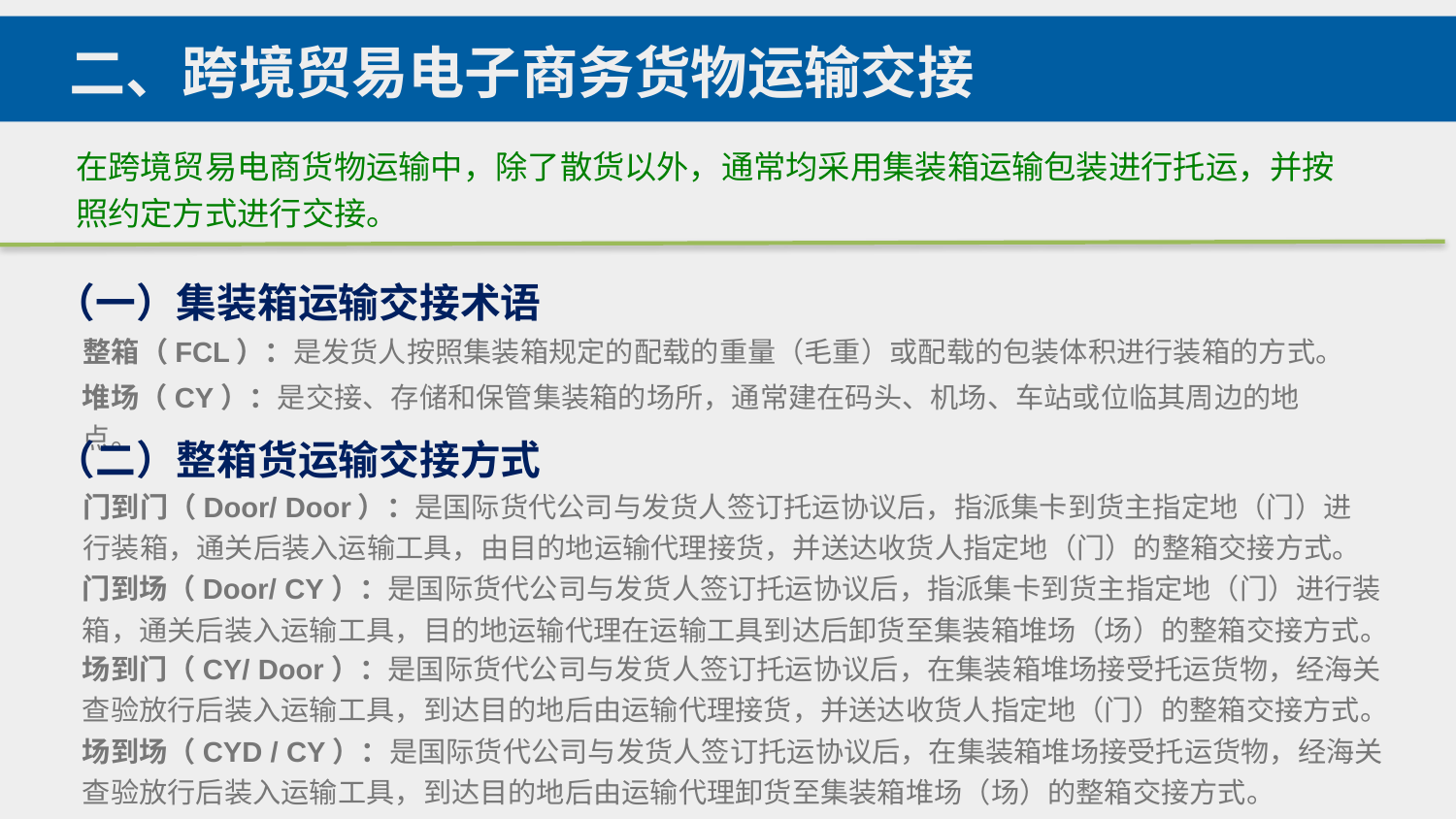

二、跨境贸易电子商务货物运输交接
在跨境贸易电商货物运输中，除了散货以外，通常均采用集装箱运输包装进行托运，并按照约定方式进行交接。
（一）集装箱运输交接术语
整箱（FCL）：是发货人按照集装箱规定的配载的重量（毛重）或配载的包装体积进行装箱的方式。
堆场（CY）：是交接、存储和保管集装箱的场所，通常建在码头、机场、车站或位临其周边的地点。
（二）整箱货运输交接方式
门到门（Door/ Door）：是国际货代公司与发货人签订托运协议后，指派集卡到货主指定地（门）进行装箱，通关后装入运输工具，由目的地运输代理接货，并送达收货人指定地（门）的整箱交接方式。
门到场（Door/ CY）：是国际货代公司与发货人签订托运协议后，指派集卡到货主指定地（门）进行装箱，通关后装入运输工具，目的地运输代理在运输工具到达后卸货至集装箱堆场（场）的整箱交接方式。
场到门（CY/ Door）：是国际货代公司与发货人签订托运协议后，在集装箱堆场接受托运货物，经海关查验放行后装入运输工具，到达目的地后由运输代理接货，并送达收货人指定地（门）的整箱交接方式。
场到场（CYD / CY）：是国际货代公司与发货人签订托运协议后，在集装箱堆场接受托运货物，经海关查验放行后装入运输工具，到达目的地后由运输代理卸货至集装箱堆场（场）的整箱交接方式。